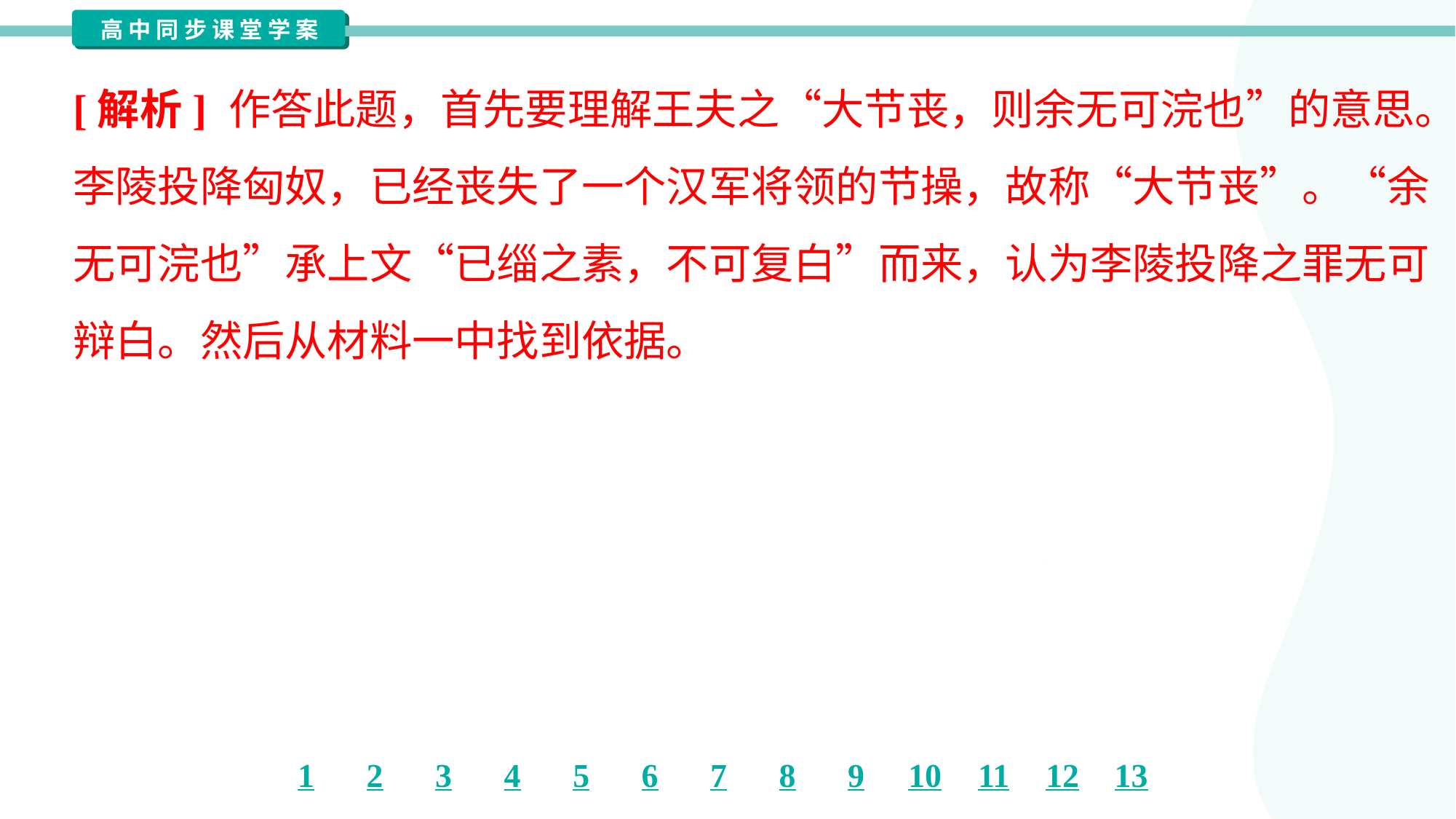

[解析] 作答此题，首先要理解王夫之“大节丧，则余无可浣也”的意思。
李陵投降匈奴，已经丧失了一个汉军将领的节操，故称“大节丧”。“余
无可浣也”承上文“已缁之素，不可复白”而来，认为李陵投降之罪无可
辩白。然后从材料一中找到依据。